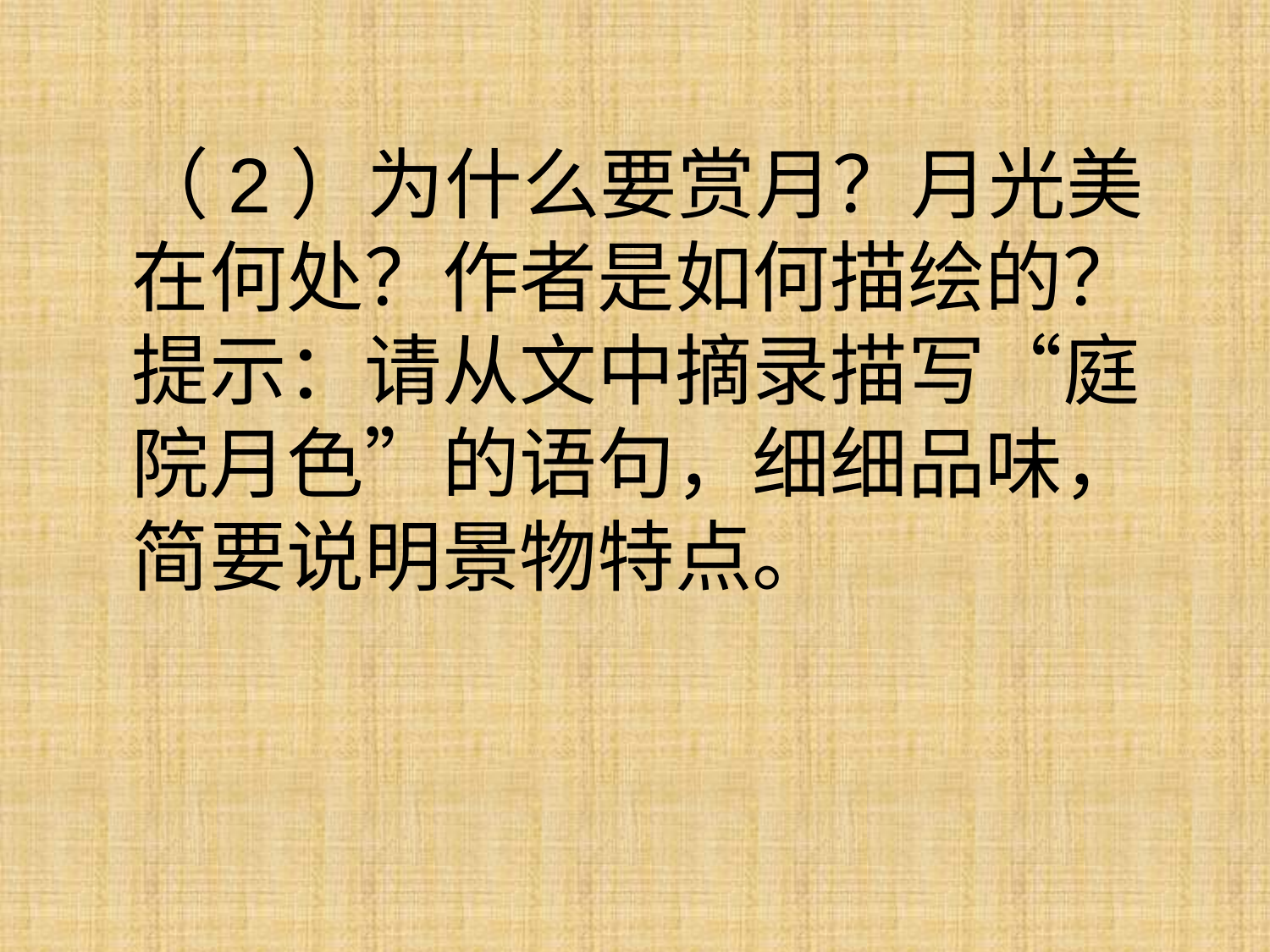

（2）为什么要赏月？月光美在何处？作者是如何描绘的？
提示：请从文中摘录描写“庭院月色”的语句，细细品味，简要说明景物特点。